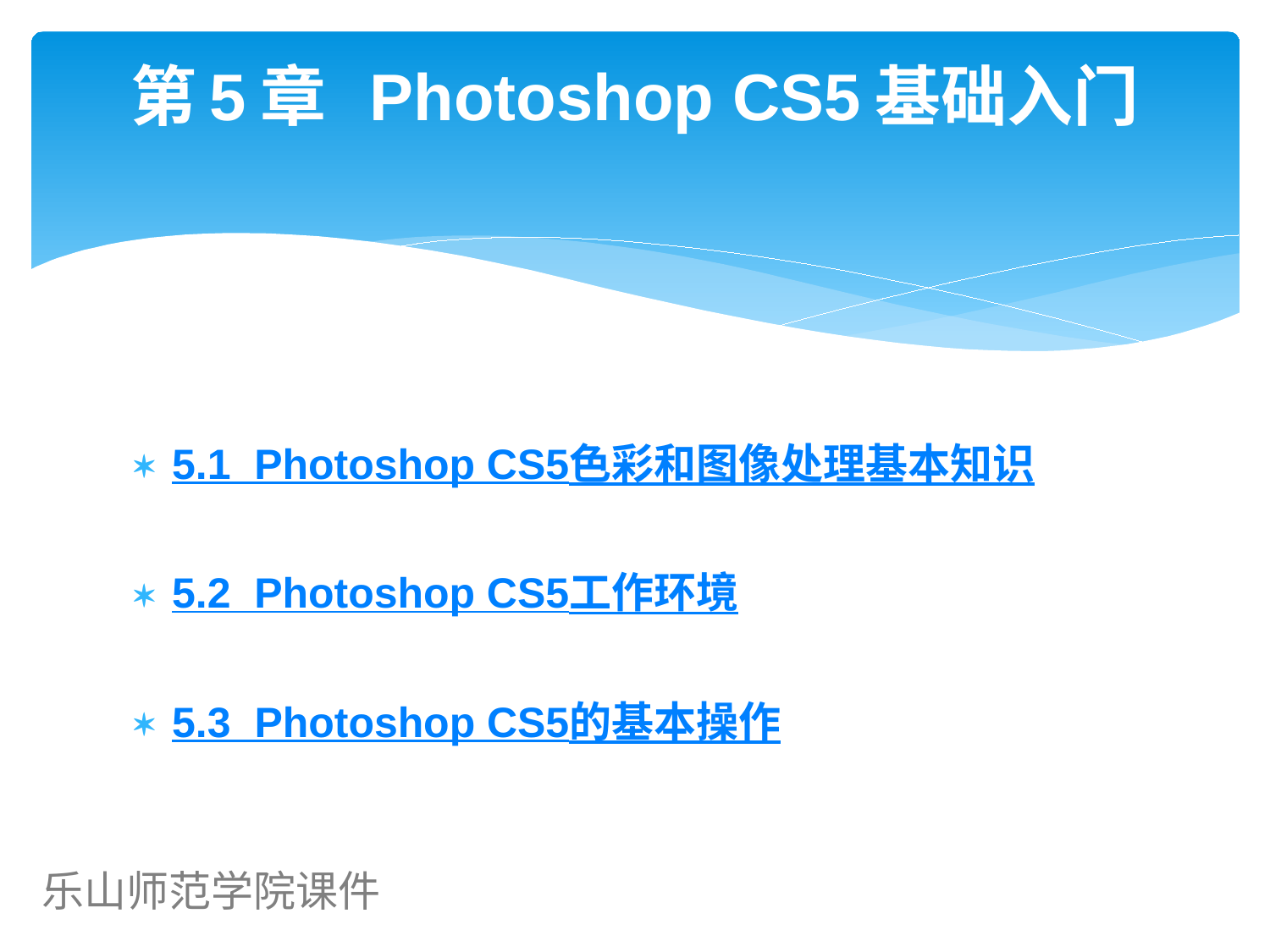

# 第5章  Photoshop CS5基础入门

5.1  Photoshop CS5色彩和图像处理基本知识

5.2  Photoshop CS5工作环境

5.3  Photoshop CS5的基本操作